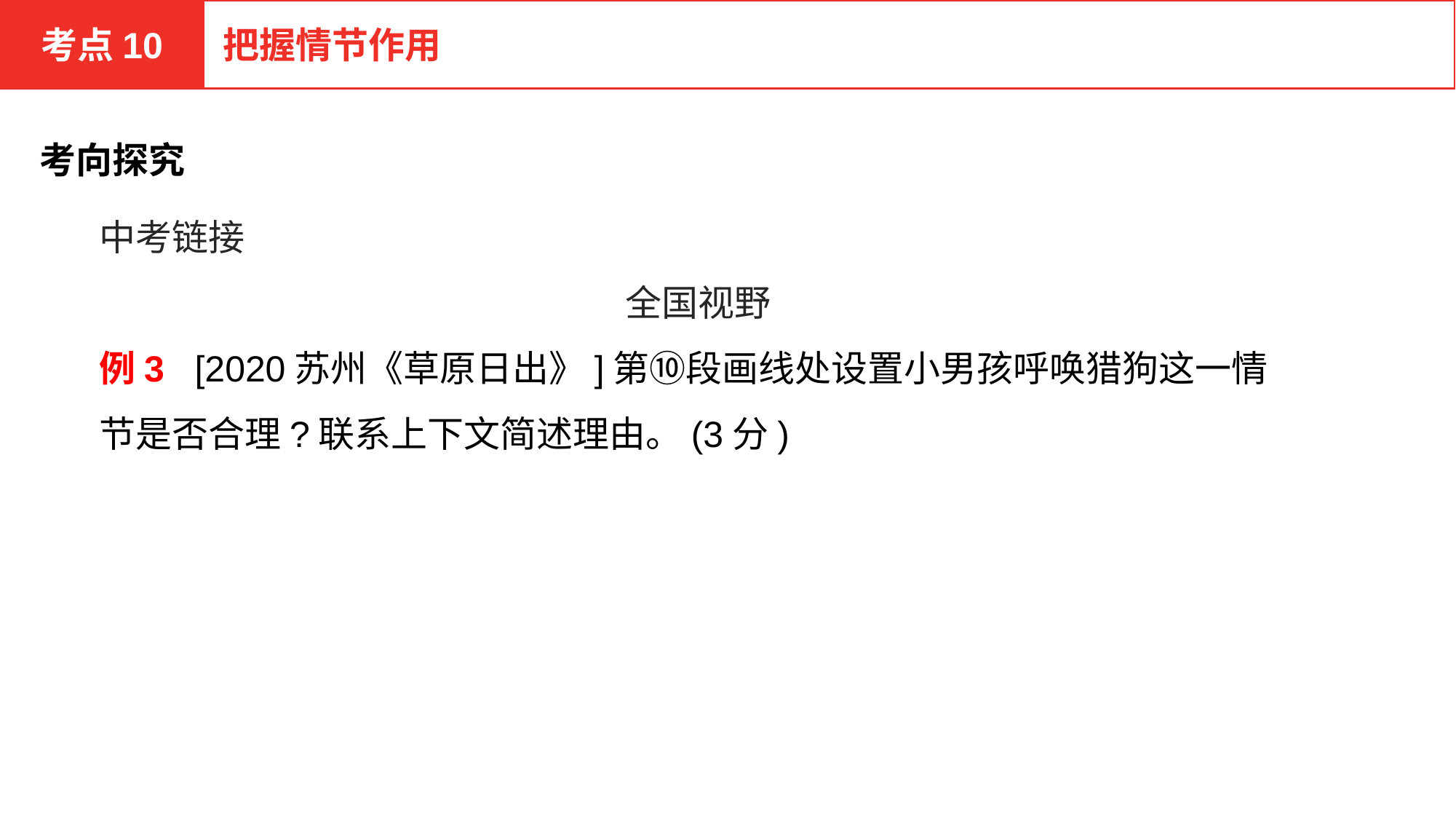

考点10
把握情节作用
考向探究
中考链接
全国视野
例3   [2020苏州《草原日出》]第⑩段画线处设置小男孩呼唤猎狗这一情节是否合理?联系上下文简述理由。(3分)